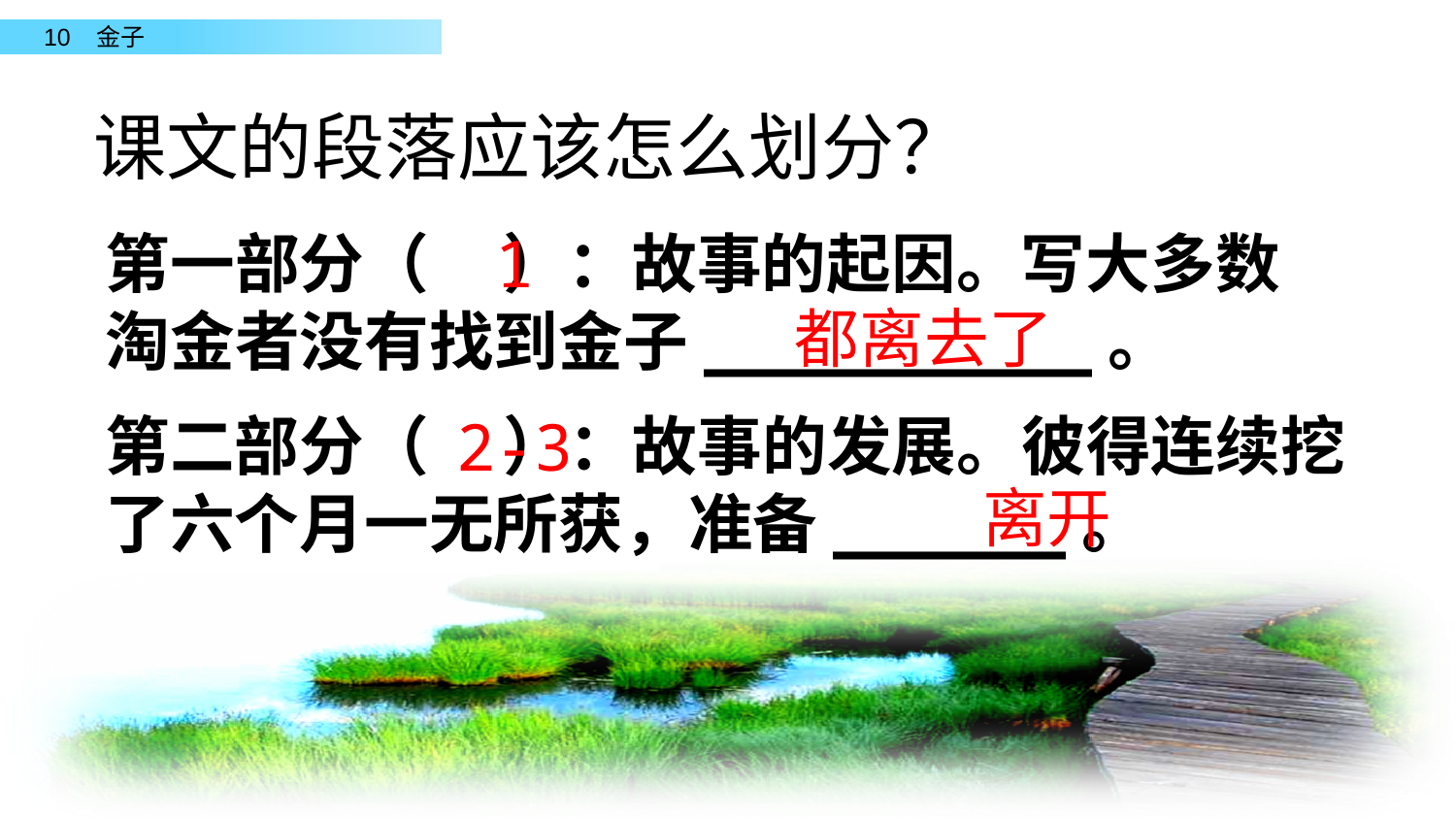

课文的段落应该怎么划分？
第一部分（     ）：故事的起因。写大多数淘金者没有找到金子__________。
1
都离去了
第二部分（     ）：故事的发展。彼得连续挖了六个月一无所获，准备______。
2-3

离开